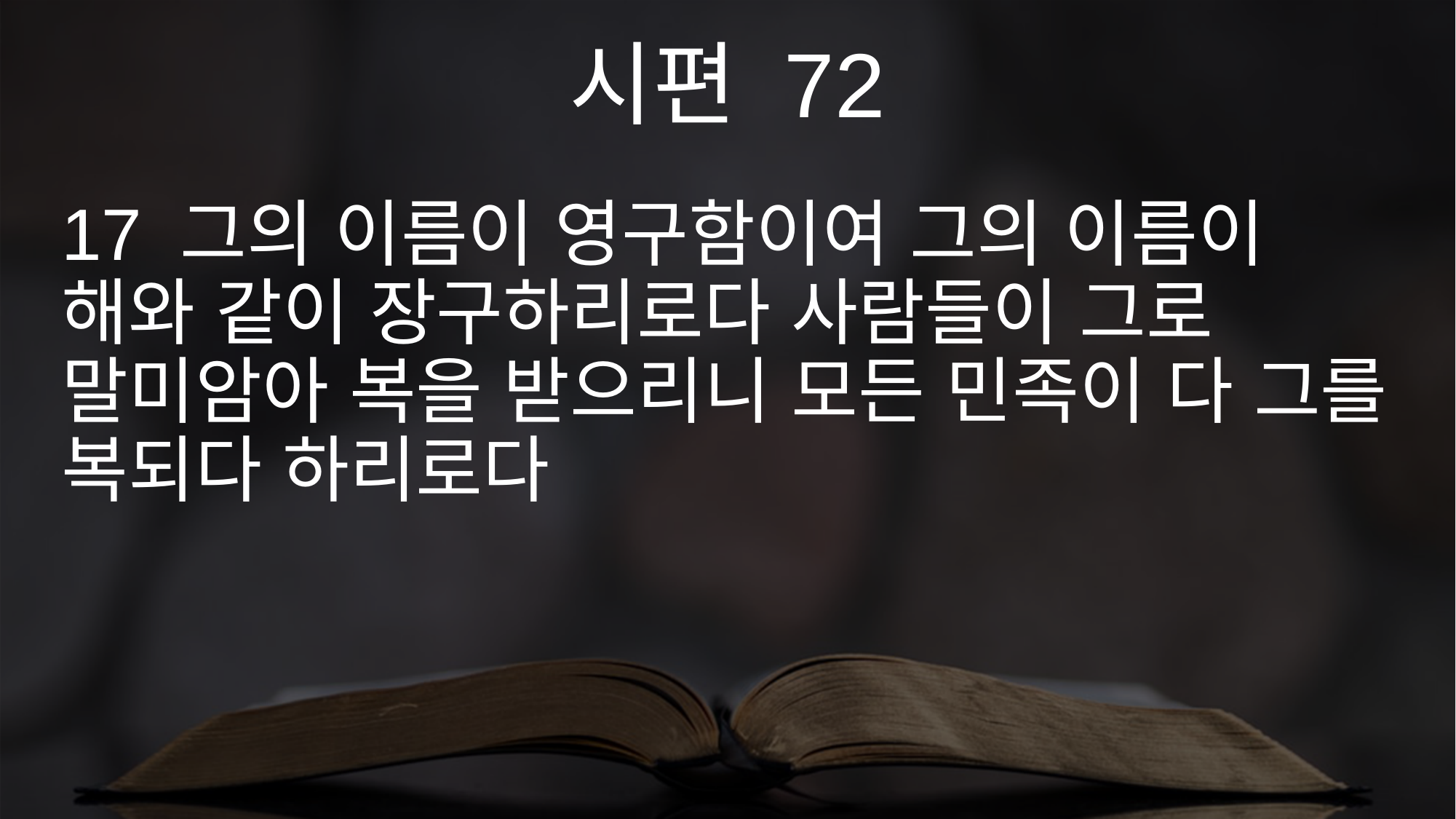

시편 72
17 그의 이름이 영구함이여 그의 이름이 해와 같이 장구하리로다 사람들이 그로 말미암아 복을 받으리니 모든 민족이 다 그를 복되다 하리로다